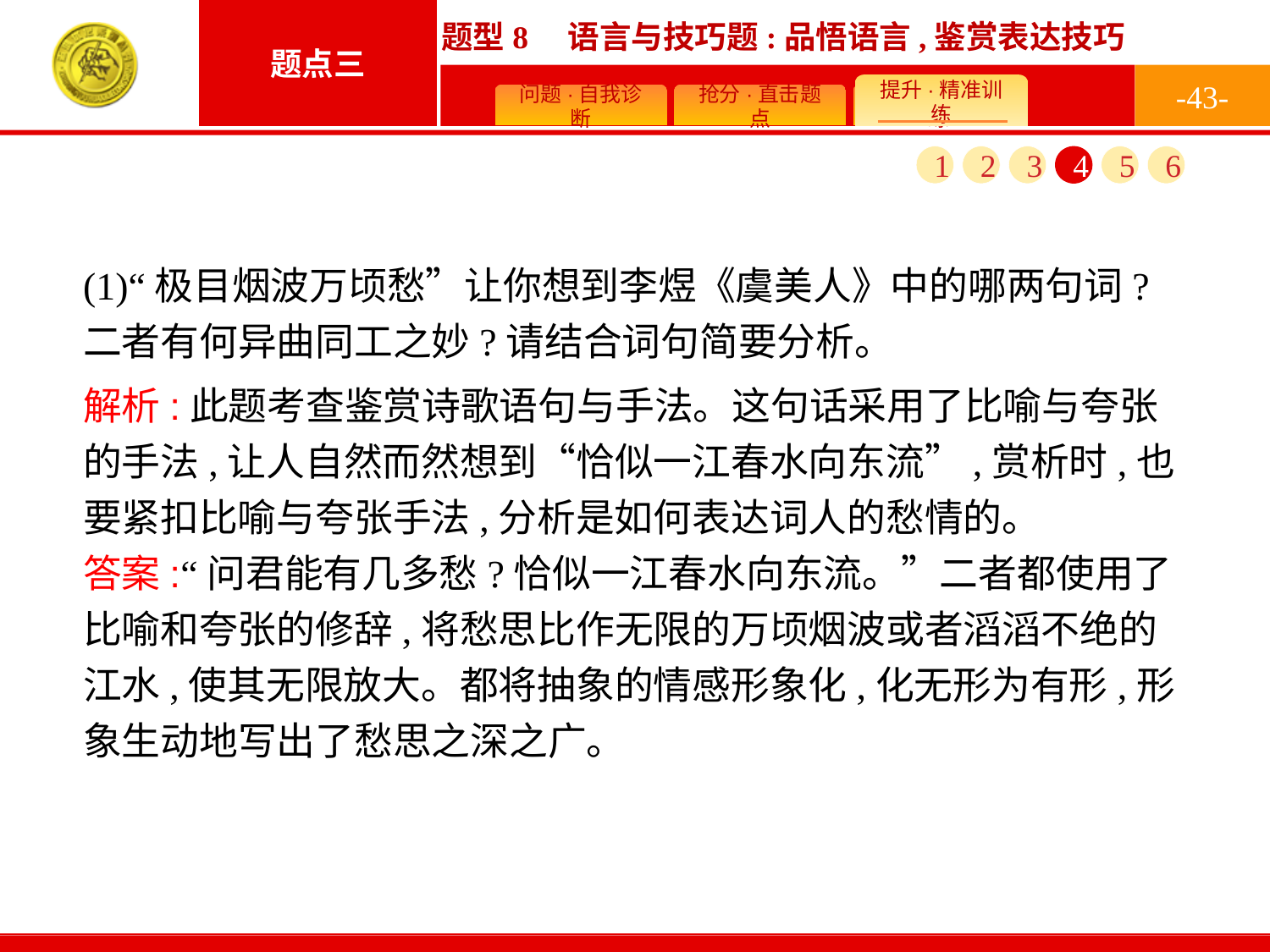

-43-
1
2
3
4
5
6
(1)“极目烟波万顷愁”让你想到李煜《虞美人》中的哪两句词?二者有何异曲同工之妙?请结合词句简要分析。
解析:此题考查鉴赏诗歌语句与手法。这句话采用了比喻与夸张的手法,让人自然而然想到“恰似一江春水向东流”,赏析时,也要紧扣比喻与夸张手法,分析是如何表达词人的愁情的。
答案:“问君能有几多愁?恰似一江春水向东流。”二者都使用了比喻和夸张的修辞,将愁思比作无限的万顷烟波或者滔滔不绝的江水,使其无限放大。都将抽象的情感形象化,化无形为有形,形象生动地写出了愁思之深之广。